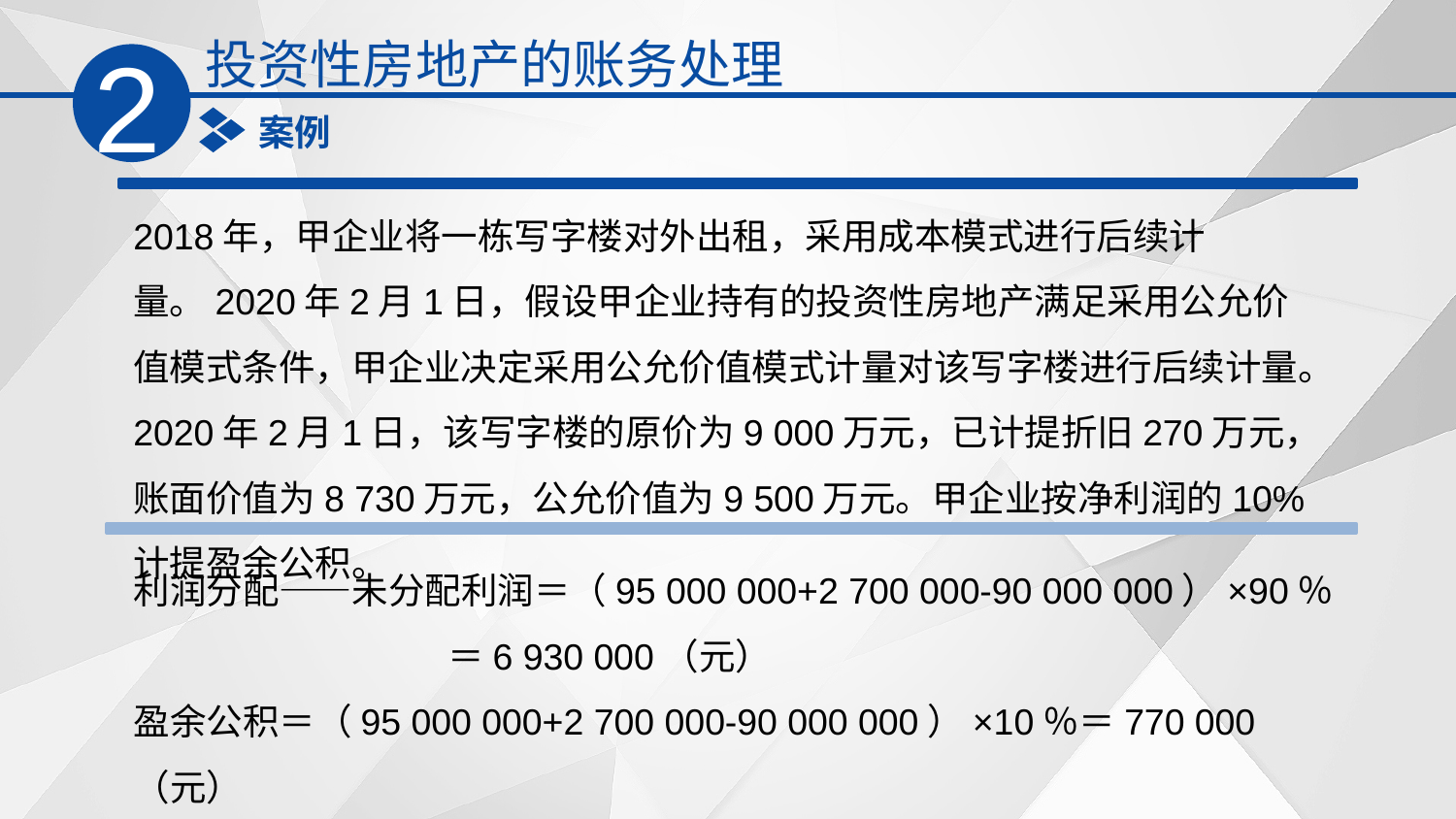

投资性房地产的账务处理
2

案例

2018年，甲企业将一栋写字楼对外出租，采用成本模式进行后续计量。2020年2月1日，假设甲企业持有的投资性房地产满足采用公允价值模式条件，甲企业决定采用公允价值模式计量对该写字楼进行后续计量。2020年2月1日，该写字楼的原价为9 000万元，已计提折旧270万元，账面价值为8 730万元，公允价值为9 500万元。甲企业按净利润的10%计提盈余公积。

利润分配——未分配利润＝（95 000 000+2 700 000-90 000 000）×90％
                                     ＝6 930 000（元）
盈余公积＝（95 000 000+2 700 000-90 000 000）×10％＝770 000（元）